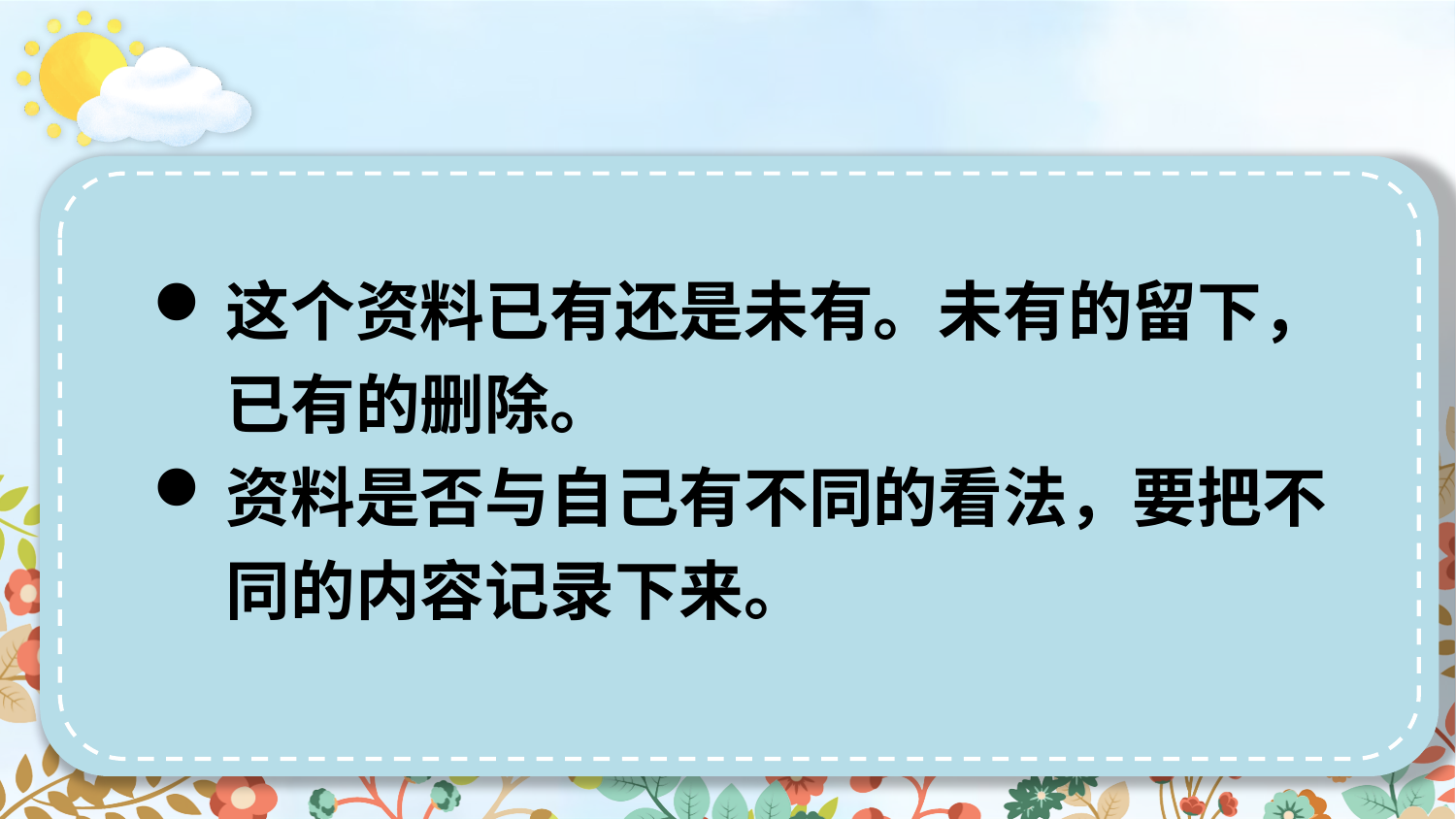

这个资料已有还是未有。未有的留下，已有的删除。
资料是否与自己有不同的看法，要把不同的内容记录下来。